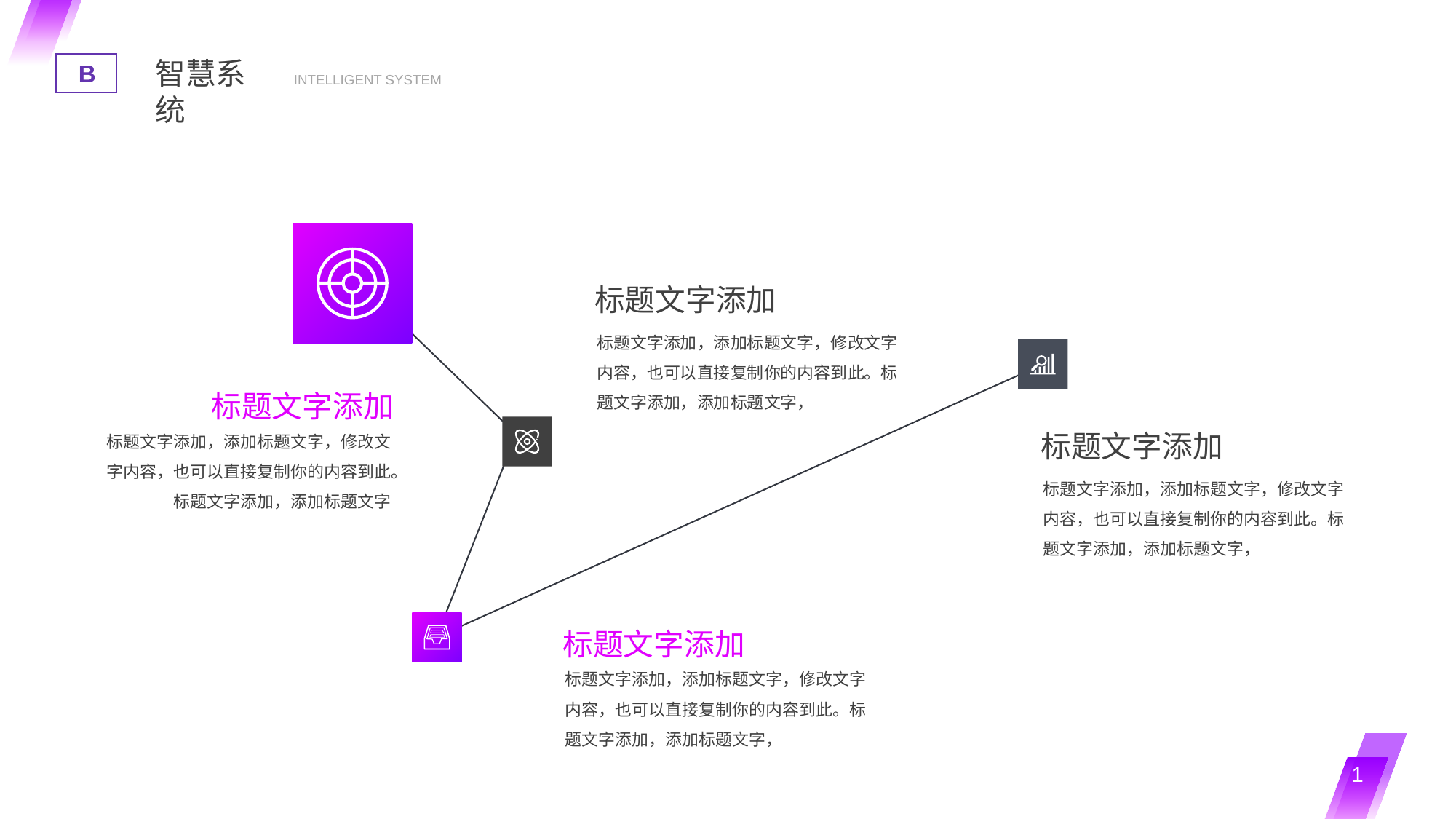

智慧系统
B

INTELLIGENT SYSTEM

标题文字添加
标题文字添加，添加标题文字，修改文字内容，也可以直接复制你的内容到此。标题文字添加，添加标题文字
标题文字添加
标题文字添加，添加标题文字，修改文字内容，也可以直接复制你的内容到此。标题文字添加，添加标题文字，

标题文字添加
标题文字添加，添加标题文字，修改文字内容，也可以直接复制你的内容到此。标题文字添加，添加标题文字，

标题文字添加
标题文字添加，添加标题文字，修改文字内容，也可以直接复制你的内容到此。标题文字添加，添加标题文字，

1